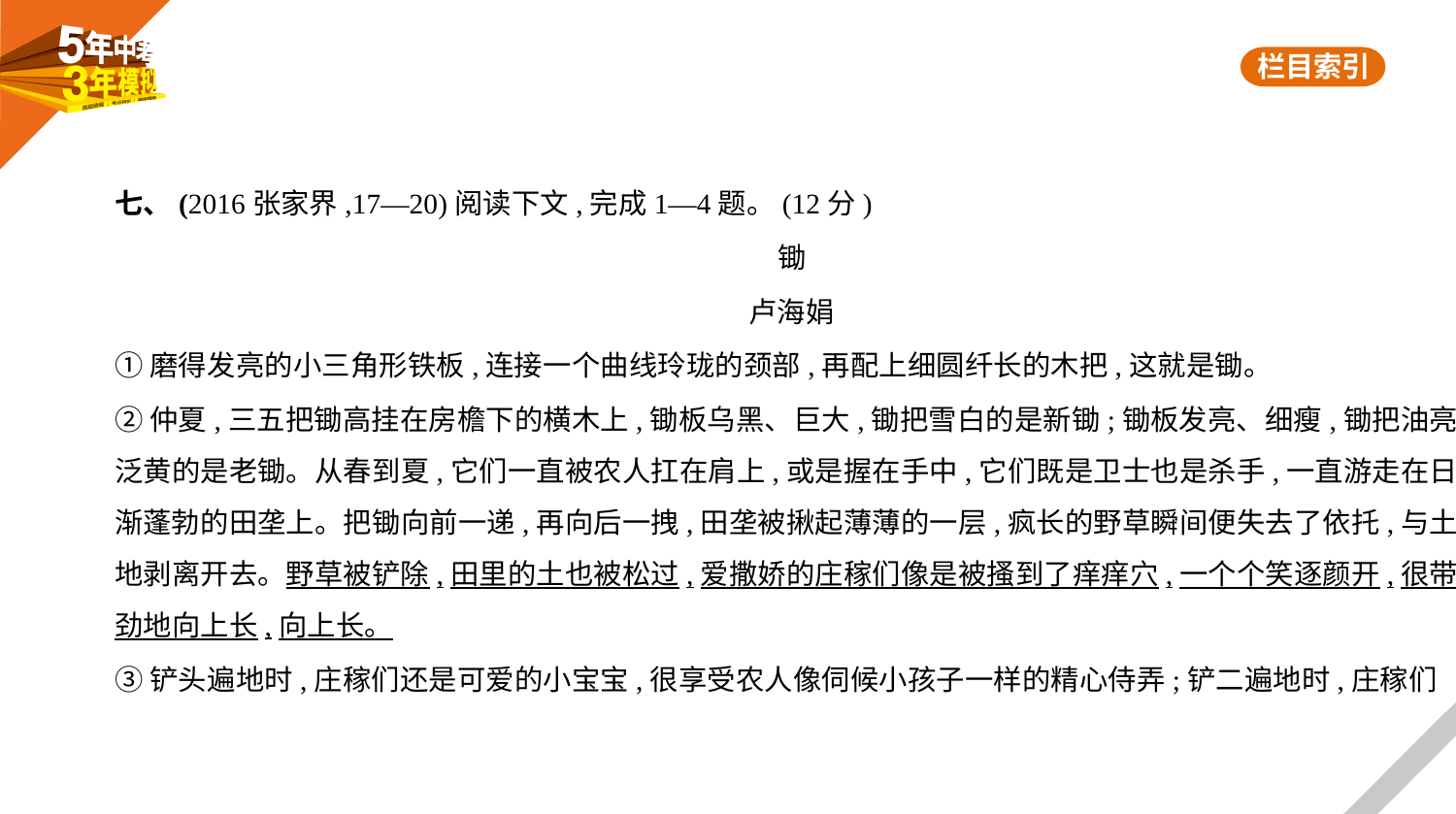

七、(2016张家界,17—20)阅读下文,完成1—4题。(12分)
锄
卢海娟
①磨得发亮的小三角形铁板,连接一个曲线玲珑的颈部,再配上细圆纤长的木把,这就是锄。
②仲夏,三五把锄高挂在房檐下的横木上,锄板乌黑、巨大,锄把雪白的是新锄;锄板发亮、细瘦,锄把油亮
泛黄的是老锄。从春到夏,它们一直被农人扛在肩上,或是握在手中,它们既是卫士也是杀手,一直游走在日
渐蓬勃的田垄上。把锄向前一递,再向后一拽,田垄被揪起薄薄的一层,疯长的野草瞬间便失去了依托,与土
地剥离开去。野草被铲除,田里的土也被松过,爱撒娇的庄稼们像是被搔到了痒痒穴,一个个笑逐颜开,很带
劲地向上长,向上长。
③铲头遍地时,庄稼们还是可爱的小宝宝,很享受农人像伺候小孩子一样的精心侍弄;铲二遍地时,庄稼们